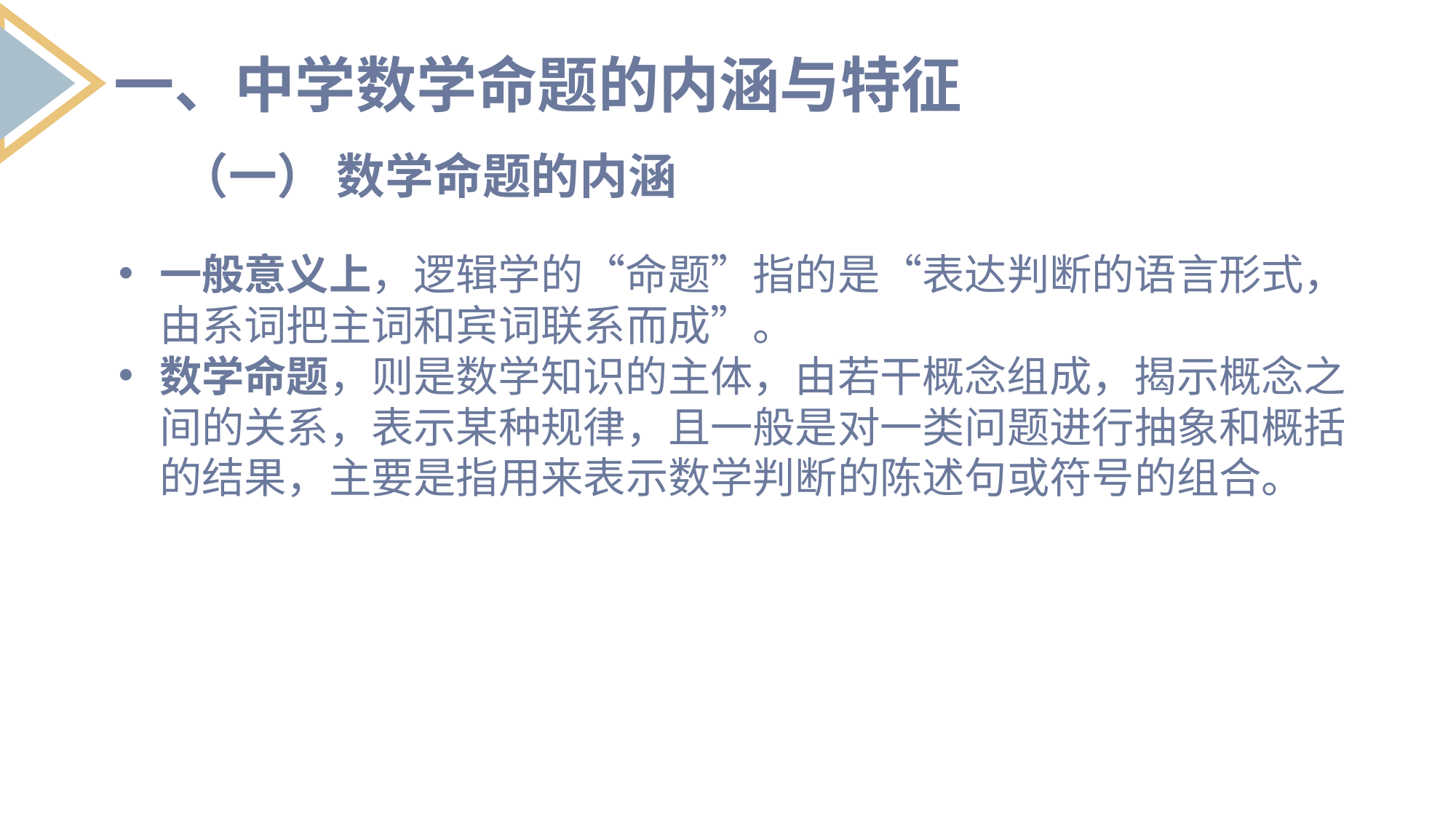

一、中学数学命题的内涵与特征

        （一） 数学命题的内涵

一般意义上，逻辑学的“命题”指的是“表达判断的语言形式，由系词把主词和宾词联系而成”。
数学命题，则是数学知识的主体，由若干概念组成，揭示概念之间的关系，表示某种规律，且一般是对一类问题进行抽象和概括的结果，主要是指用来表示数学判断的陈述句或符号的组合。